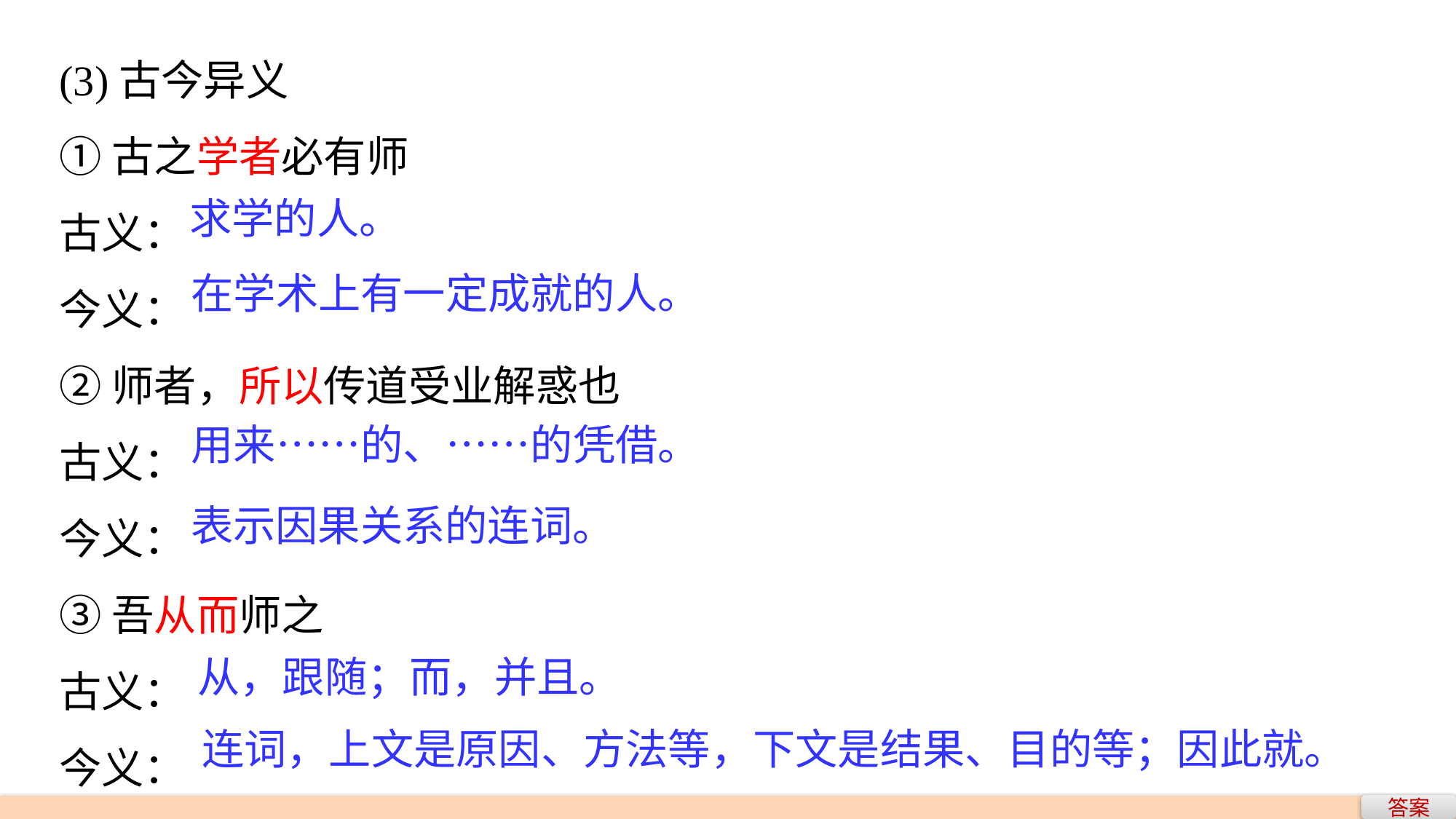

(3)古今异义
①古之学者必有师
古义：
今义：
②师者，所以传道受业解惑也
古义：
今义：
③吾从而师之
古义：
今义：
求学的人。
在学术上有一定成就的人。
用来……的、……的凭借。
表示因果关系的连词。
从，跟随；而，并且。
连词，上文是原因、方法等，下文是结果、目的等；因此就。
答案